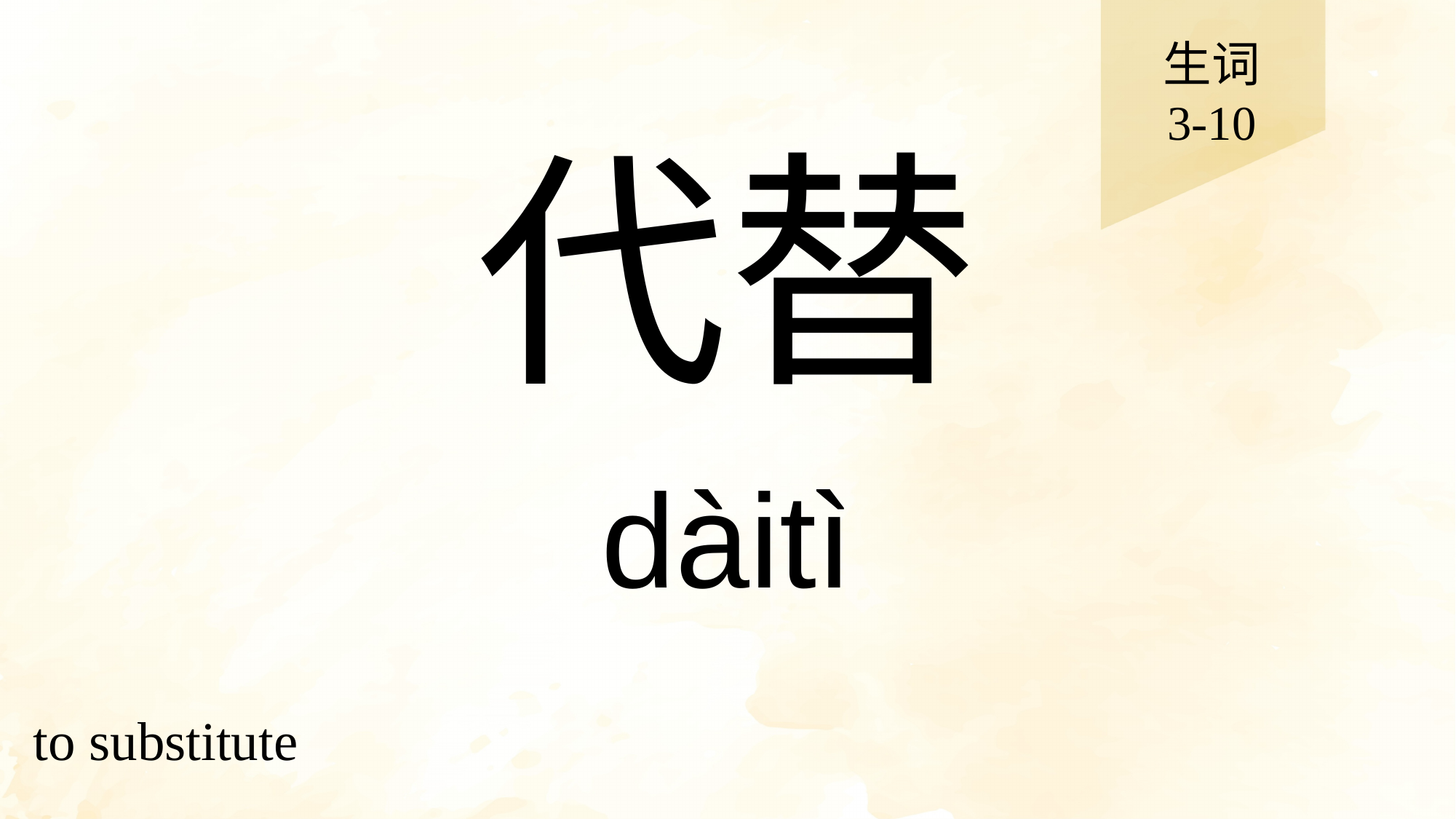

生词
3-10
# 代替
dàitì
to substitute